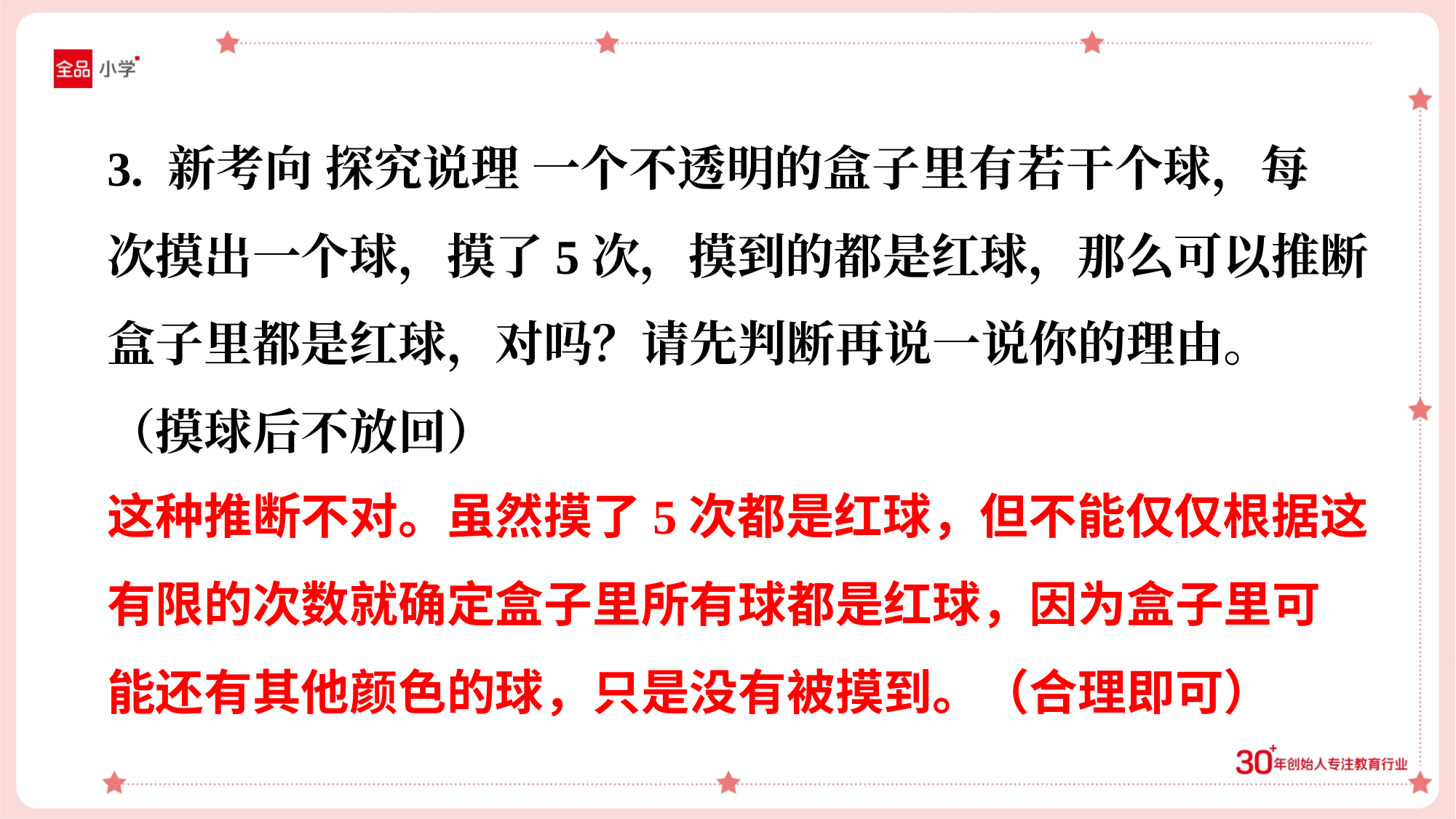

3. 新考向 探究说理 一个不透明的盒子里有若干个球，每
次摸出一个球，摸了5次，摸到的都是红球，那么可以推断
盒子里都是红球，对吗？请先判断再说一说你的理由。
（摸球后不放回）
这种推断不对。虽然摸了5次都是红球，但不能仅仅根据这
有限的次数就确定盒子里所有球都是红球，因为盒子里可
能还有其他颜色的球，只是没有被摸到。（合理即可）